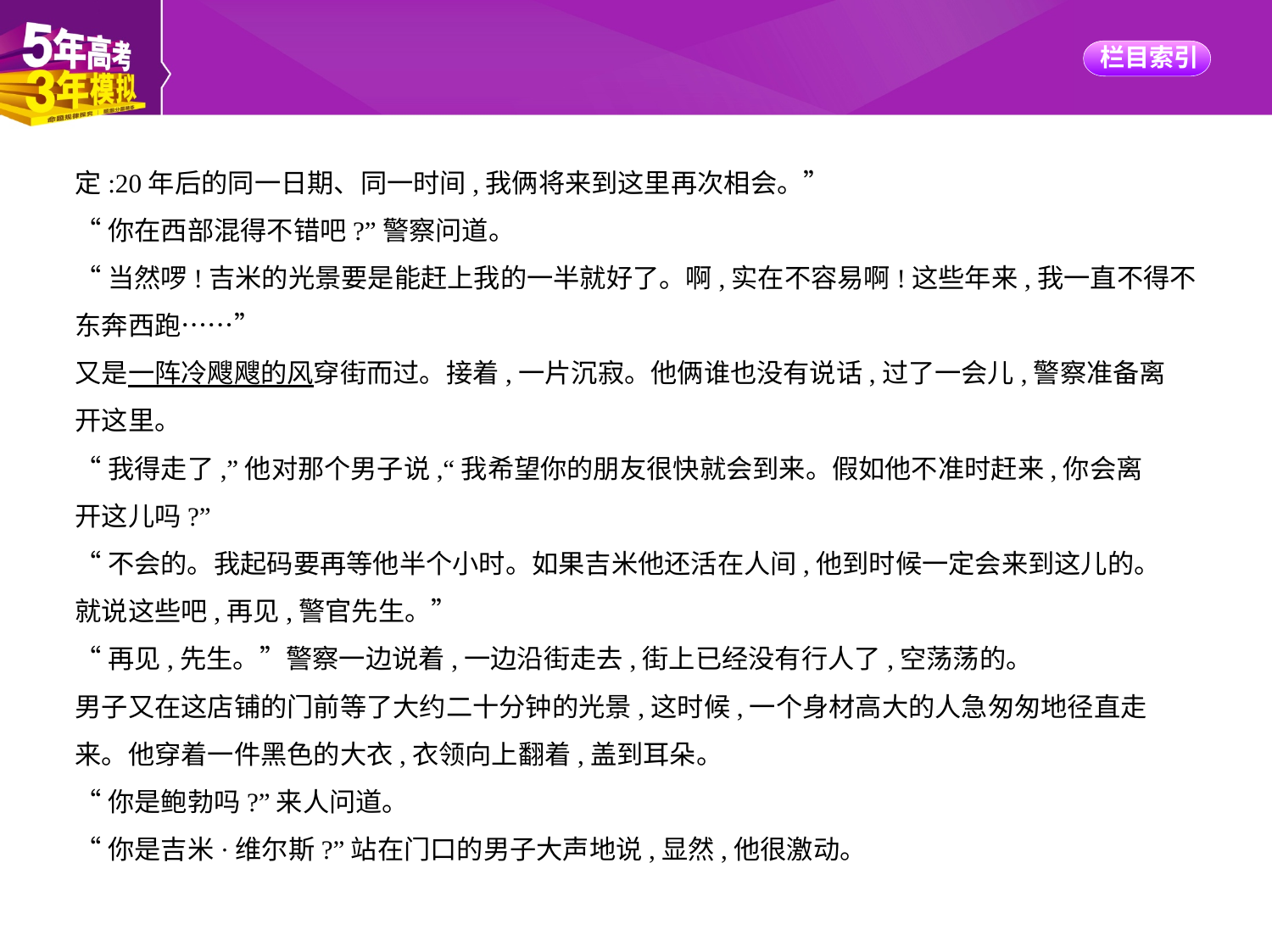

定:20年后的同一日期、同一时间,我俩将来到这里再次相会。”
“你在西部混得不错吧?”警察问道。
“当然啰!吉米的光景要是能赶上我的一半就好了。啊,实在不容易啊!这些年来,我一直不得不
东奔西跑……”
又是一阵冷飕飕的风穿街而过。接着,一片沉寂。他俩谁也没有说话,过了一会儿,警察准备离
开这里。
“我得走了,”他对那个男子说,“我希望你的朋友很快就会到来。假如他不准时赶来,你会离
开这儿吗?”
“不会的。我起码要再等他半个小时。如果吉米他还活在人间,他到时候一定会来到这儿的。
就说这些吧,再见,警官先生。”
“再见,先生。”警察一边说着,一边沿街走去,街上已经没有行人了,空荡荡的。
男子又在这店铺的门前等了大约二十分钟的光景,这时候,一个身材高大的人急匆匆地径直走
来。他穿着一件黑色的大衣,衣领向上翻着,盖到耳朵。
“你是鲍勃吗?”来人问道。
“你是吉米·维尔斯?”站在门口的男子大声地说,显然,他很激动。